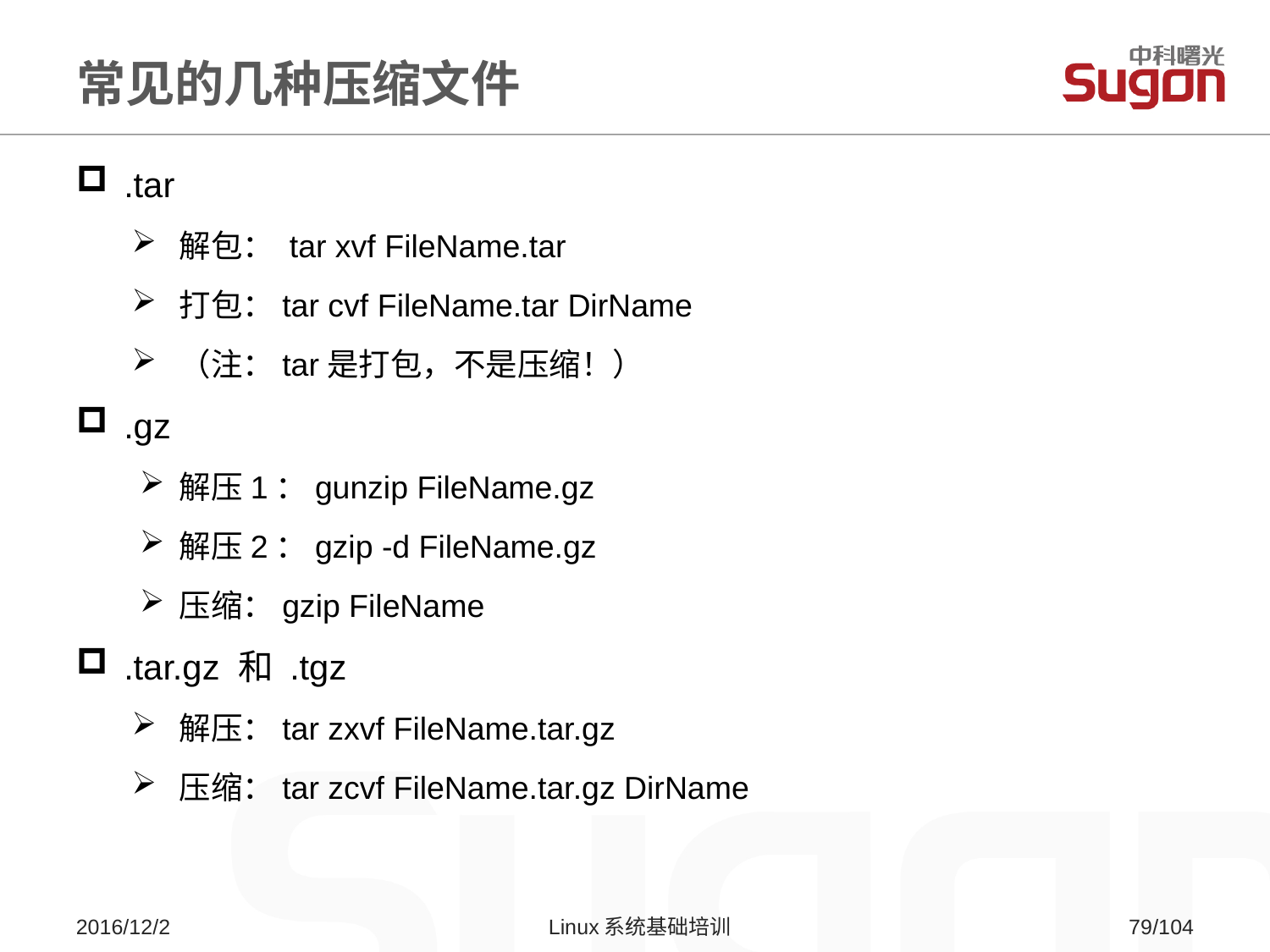

# 常见的几种压缩文件
.tar
解包： tar xvf FileName.tar
打包：tar cvf FileName.tar DirName
（注：tar是打包，不是压缩！）
.gz
解压1：gunzip FileName.gz
解压2：gzip -d FileName.gz
压缩：gzip FileName
.tar.gz 和 .tgz
解压：tar zxvf FileName.tar.gz
压缩：tar zcvf FileName.tar.gz DirName